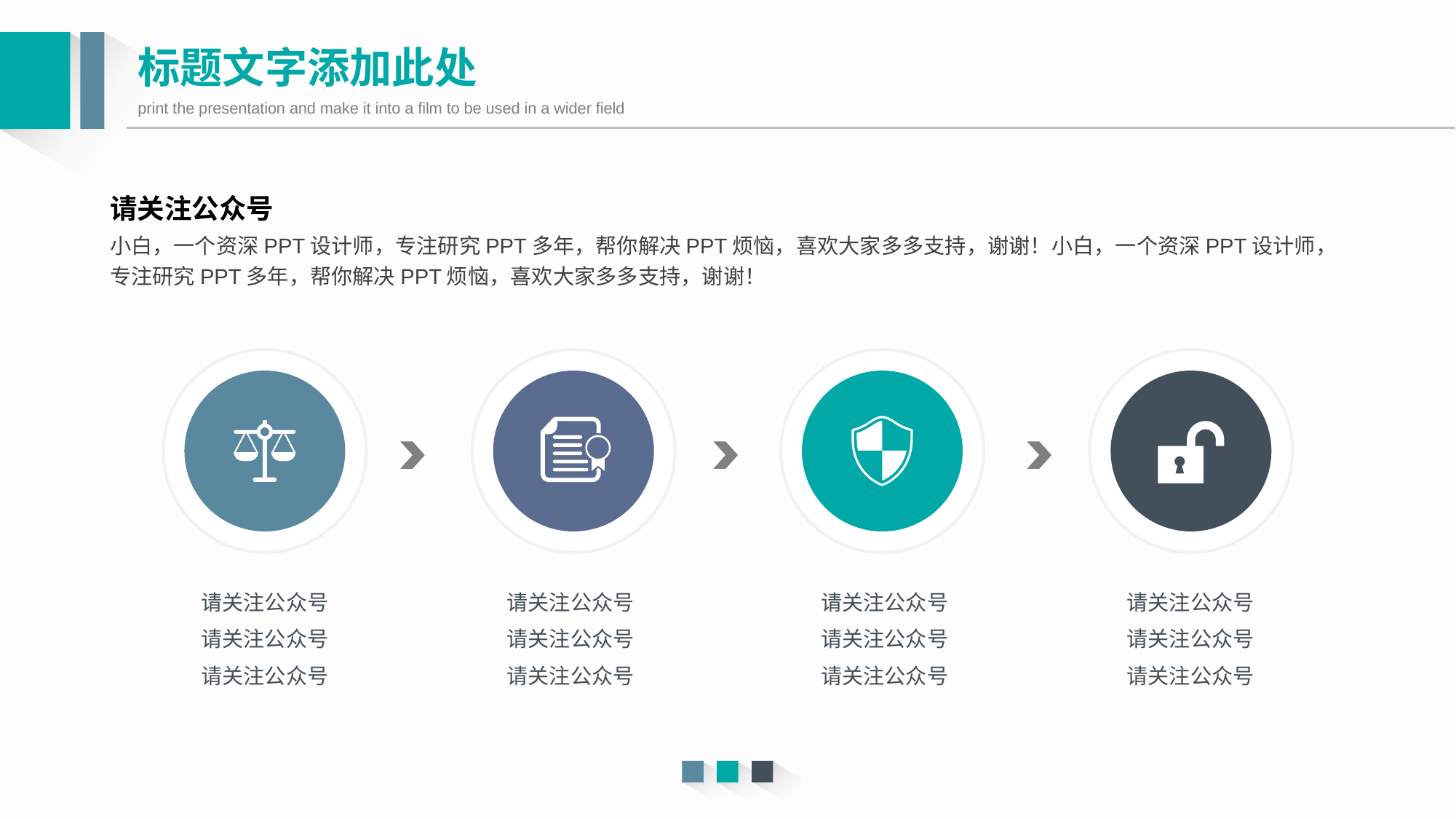

标题文字添加此处
print the presentation and make it into a film to be used in a wider field
请关注公众号
小白，一个资深PPT设计师，专注研究PPT多年，帮你解决PPT烦恼，喜欢大家多多支持，谢谢！小白，一个资深PPT设计师，专注研究PPT多年，帮你解决PPT烦恼，喜欢大家多多支持，谢谢！

请关注公众号
请关注公众号
请关注公众号
请关注公众号
请关注公众号
请关注公众号
请关注公众号
请关注公众号
请关注公众号
请关注公众号
请关注公众号
请关注公众号